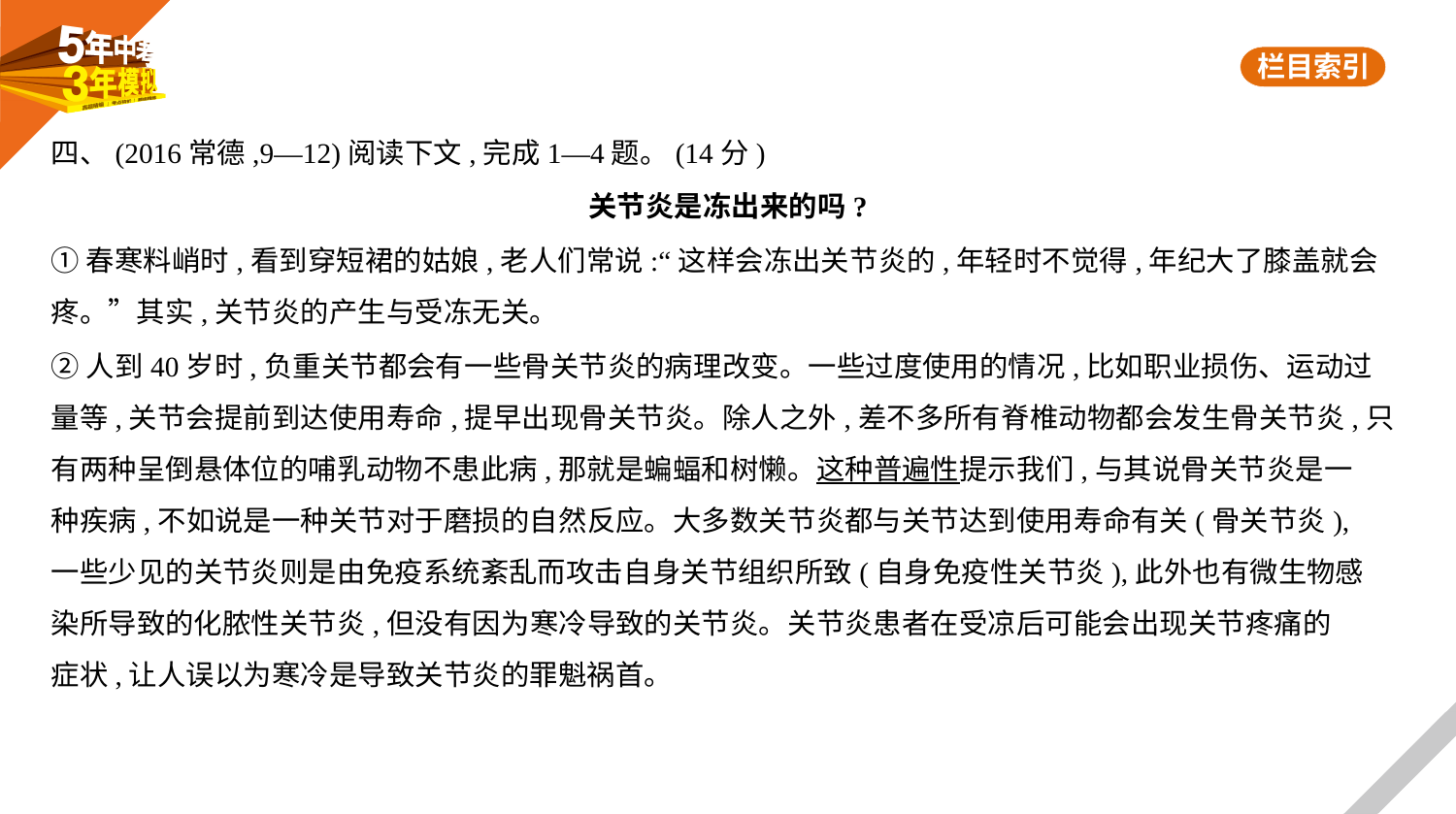

四、(2016常德,9—12)阅读下文,完成1—4题。(14分)
关节炎是冻出来的吗?
①春寒料峭时,看到穿短裙的姑娘,老人们常说:“这样会冻出关节炎的,年轻时不觉得,年纪大了膝盖就会
疼。”其实,关节炎的产生与受冻无关。
②人到40岁时,负重关节都会有一些骨关节炎的病理改变。一些过度使用的情况,比如职业损伤、运动过
量等,关节会提前到达使用寿命,提早出现骨关节炎。除人之外,差不多所有脊椎动物都会发生骨关节炎,只
有两种呈倒悬体位的哺乳动物不患此病,那就是蝙蝠和树懒。这种普遍性提示我们,与其说骨关节炎是一
种疾病,不如说是一种关节对于磨损的自然反应。大多数关节炎都与关节达到使用寿命有关(骨关节炎),
一些少见的关节炎则是由免疫系统紊乱而攻击自身关节组织所致(自身免疫性关节炎),此外也有微生物感
染所导致的化脓性关节炎,但没有因为寒冷导致的关节炎。关节炎患者在受凉后可能会出现关节疼痛的
症状,让人误以为寒冷是导致关节炎的罪魁祸首。